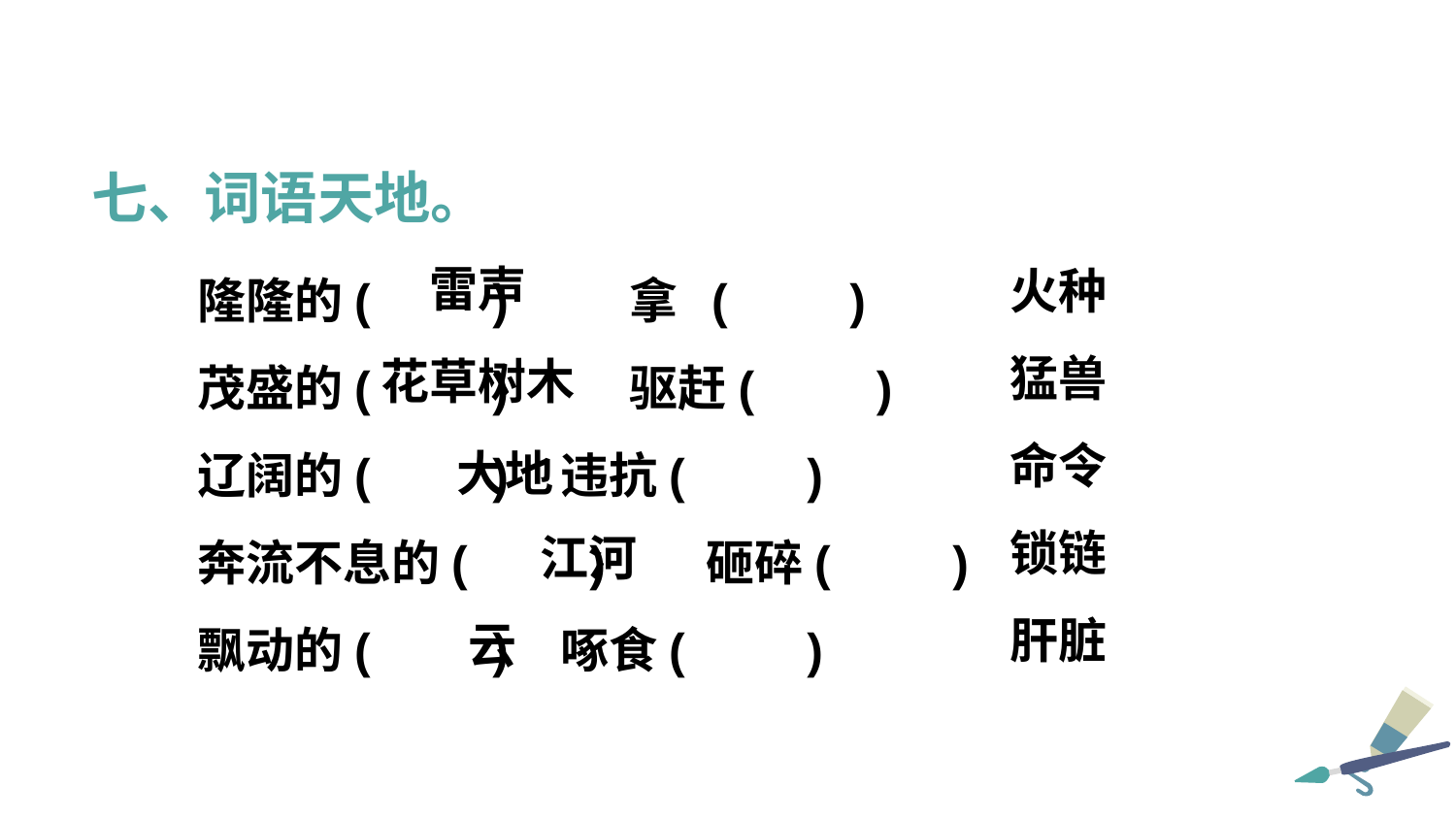

七、词语天地。
隆隆的(         )        拿  (         )
茂盛的(         )        驱赶(         )
辽阔的(         )	违抗(         )
奔流不息的(         ) 	砸碎(         )
飘动的(         )	啄食(         )
雷声
火种
猛兽
花草树木
命令
大地
锁链
江河
肝脏
云